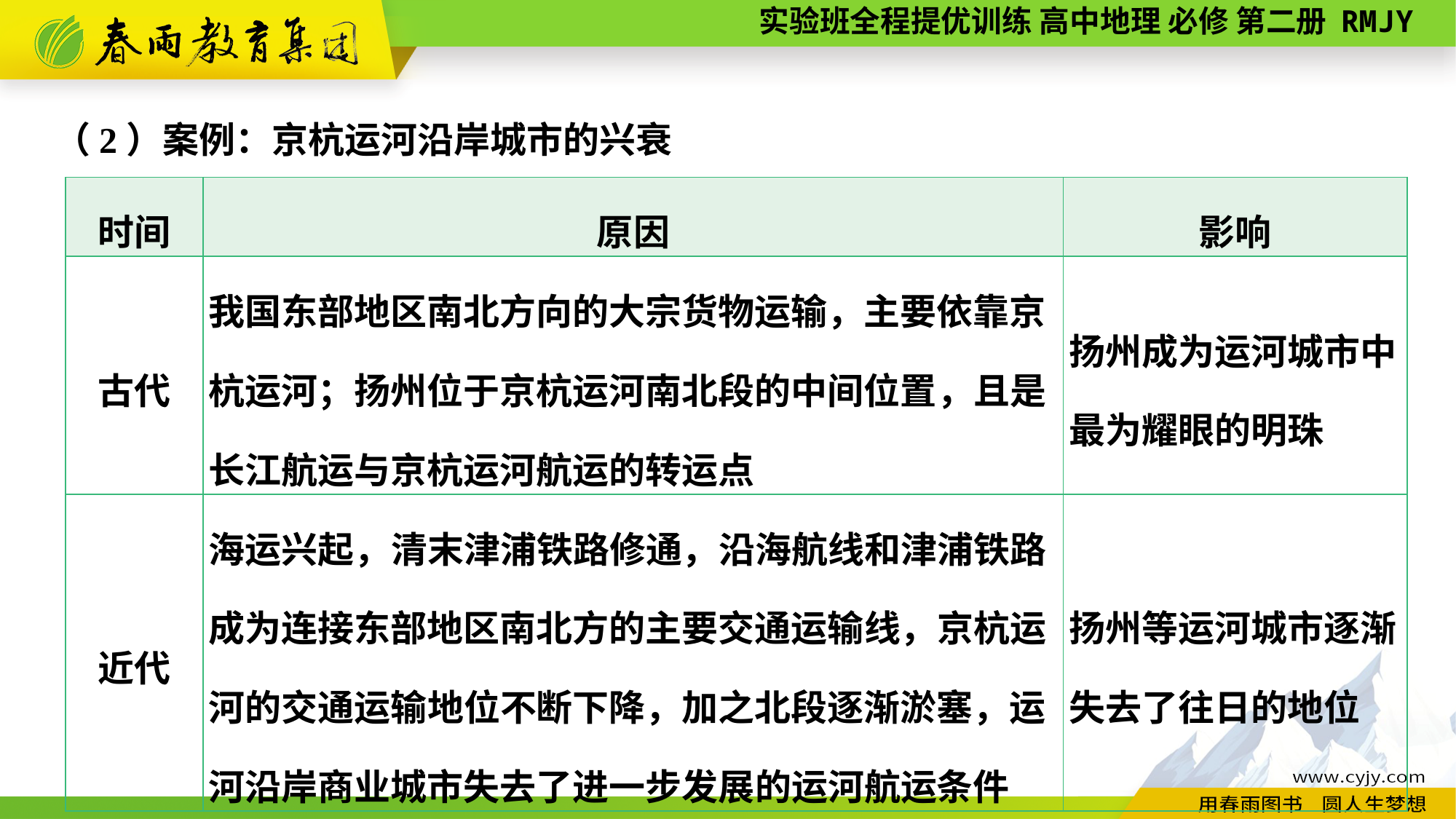

（2）案例：京杭运河沿岸城市的兴衰
| 时间 | 原因 | 影响 |
| --- | --- | --- |
| 古代 | 我国东部地区南北方向的大宗货物运输，主要依靠京杭运河；扬州位于京杭运河南北段的中间位置，且是长江航运与京杭运河航运的转运点 | 扬州成为运河城市中最为耀眼的明珠 |
| 近代 | 海运兴起，清末津浦铁路修通，沿海航线和津浦铁路成为连接东部地区南北方的主要交通运输线，京杭运河的交通运输地位不断下降，加之北段逐渐淤塞，运河沿岸商业城市失去了进一步发展的运河航运条件 | 扬州等运河城市逐渐失去了往日的地位 |